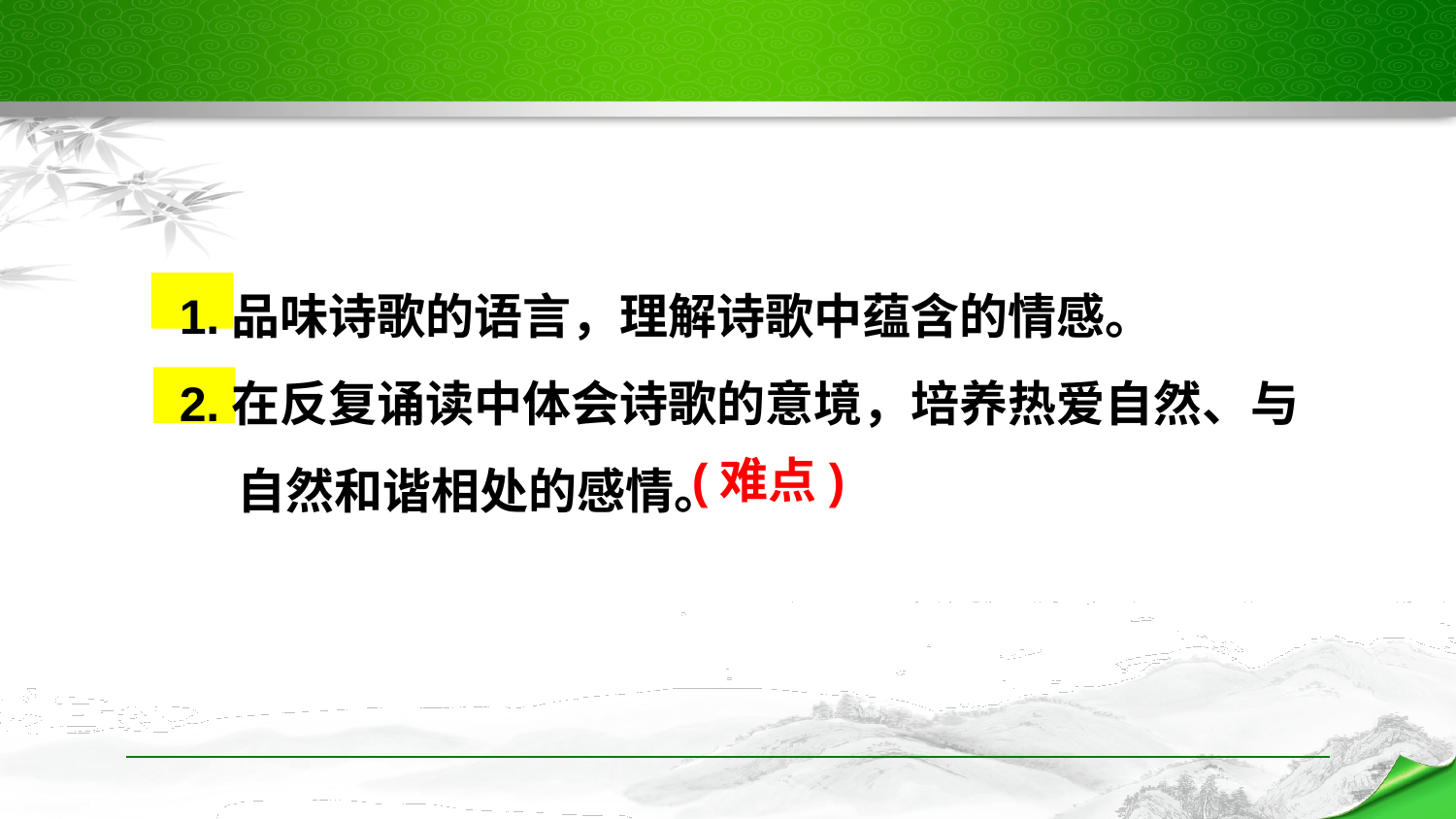

1.品味诗歌的语言，理解诗歌中蕴含的情感。
2.在反复诵读中体会诗歌的意境，培养热爱自然、与自然和谐相处的感情。

(难点)